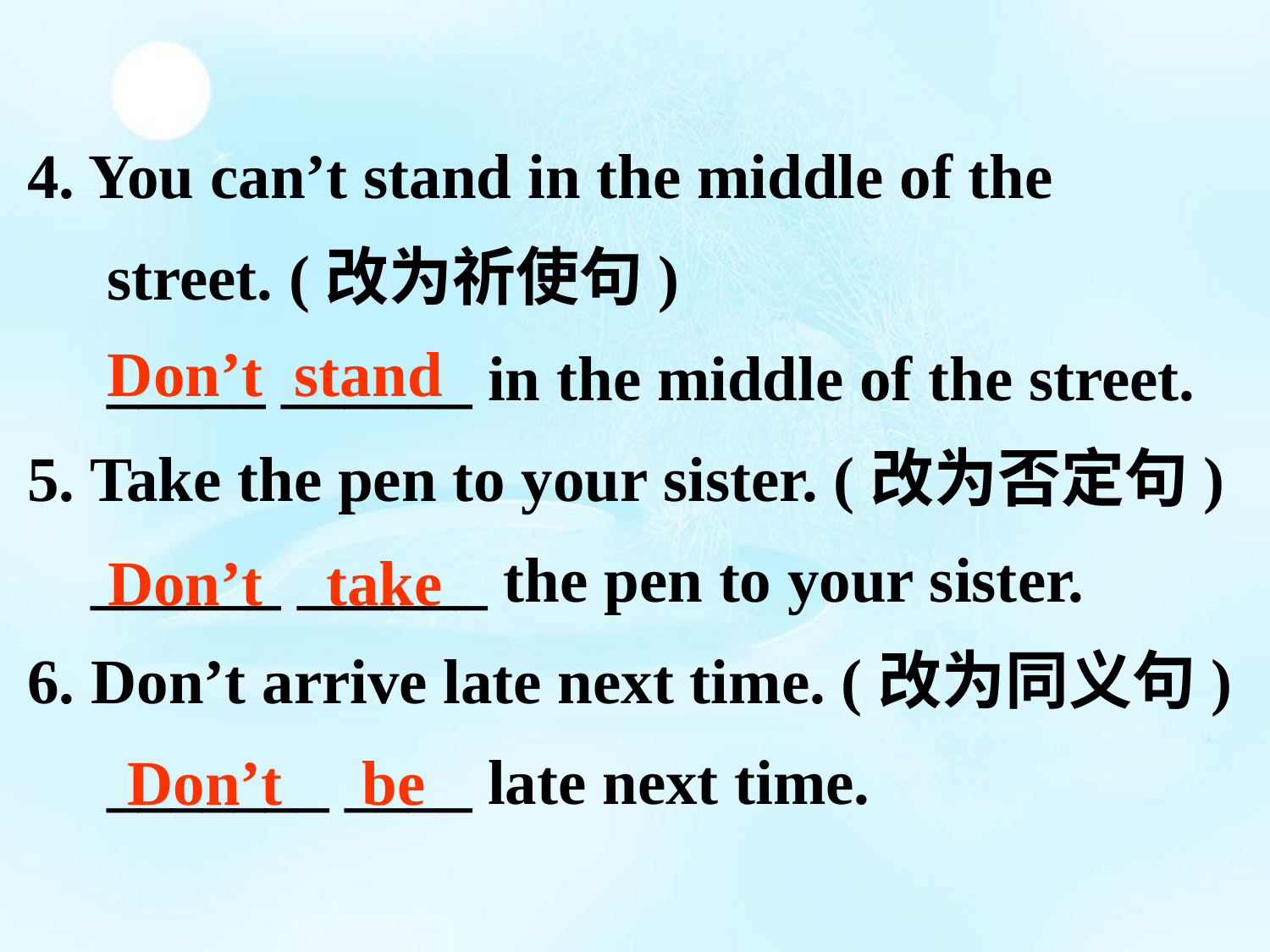

4. You can’t stand in the middle of the
     street. (改为祈使句)
     _____ ______ in the middle of the street.
5. Take the pen to your sister. (改为否定句)
    ______ ______ the pen to your sister.
6. Don’t arrive late next time. (改为同义句)
     _______ ____ late next time.
Don’t  stand
Don’t    take
Don’t     be